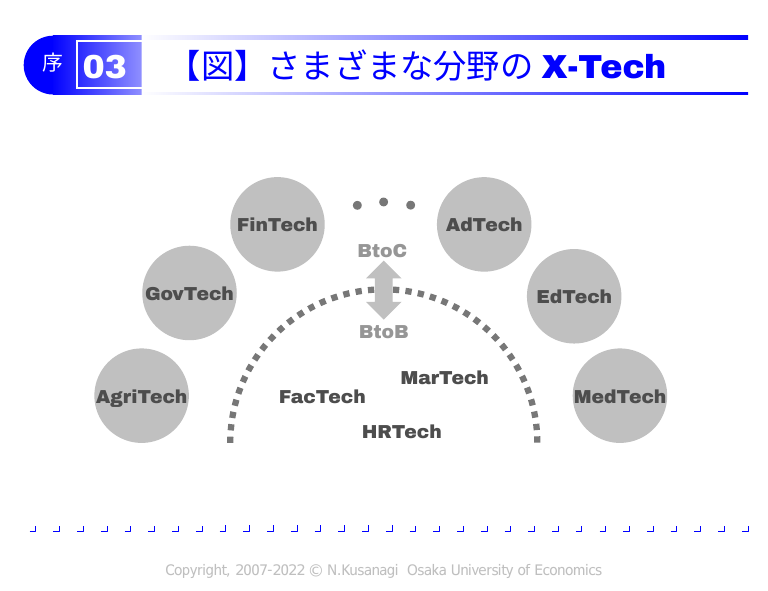

# 03   【図】さまざまな分野のX-Tech
FinTech
AdTech

BtoC
GovTech
EdTech

BtoB
MedTech
AgriTech
MarTech
FacTech
HRTech